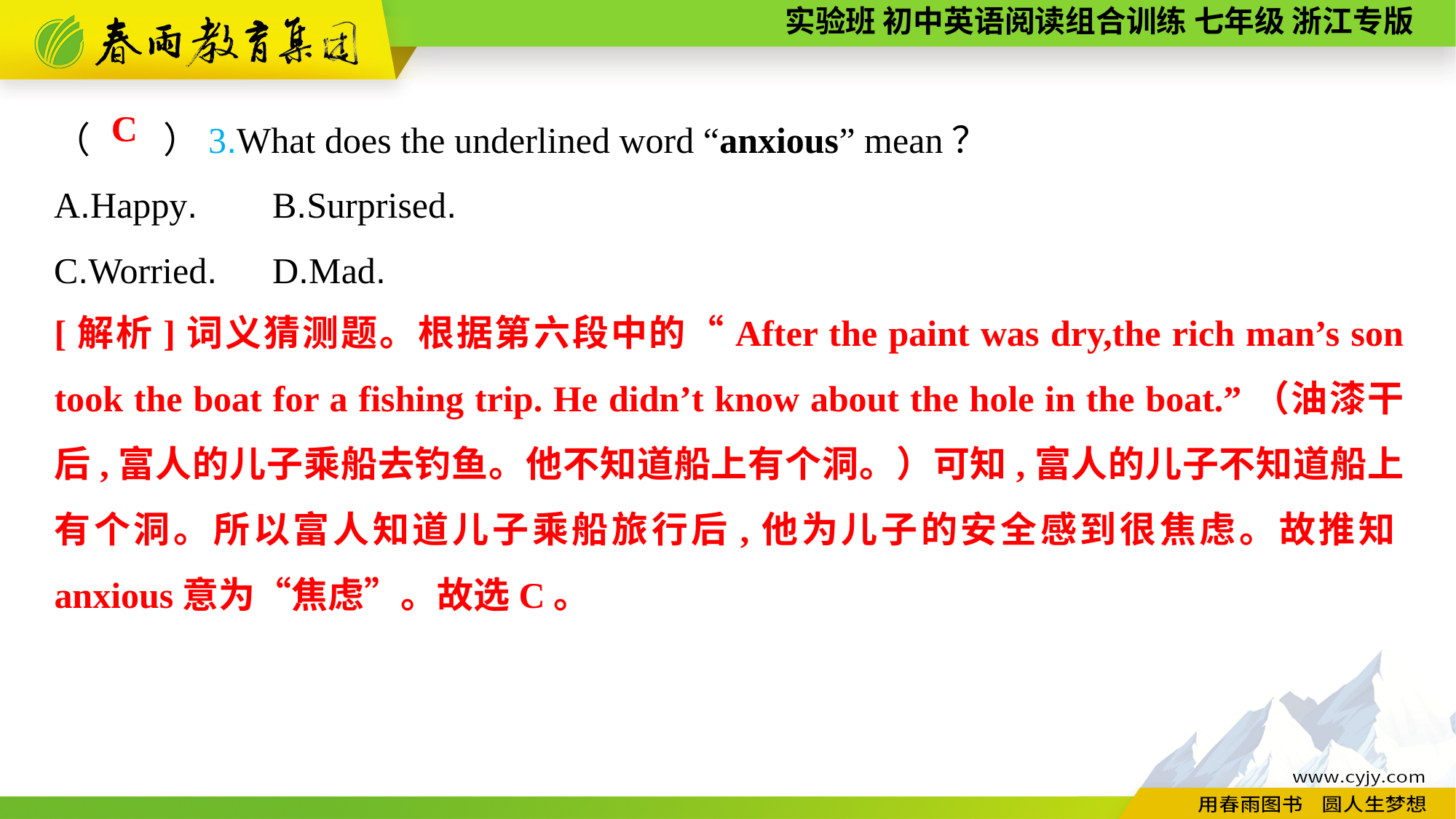

（　　）3.What does the underlined word “anxious” mean？
A.Happy.	B.Surprised.
C.Worried.	D.Mad.
C
[解析]词义猜测题。根据第六段中的“After the paint was dry,the rich man’s son took the boat for a fishing trip. He didn’t know about the hole in the boat.”（油漆干后,富人的儿子乘船去钓鱼。他不知道船上有个洞。）可知,富人的儿子不知道船上有个洞。所以富人知道儿子乘船旅行后,他为儿子的安全感到很焦虑。故推知anxious意为“焦虑”。故选C。